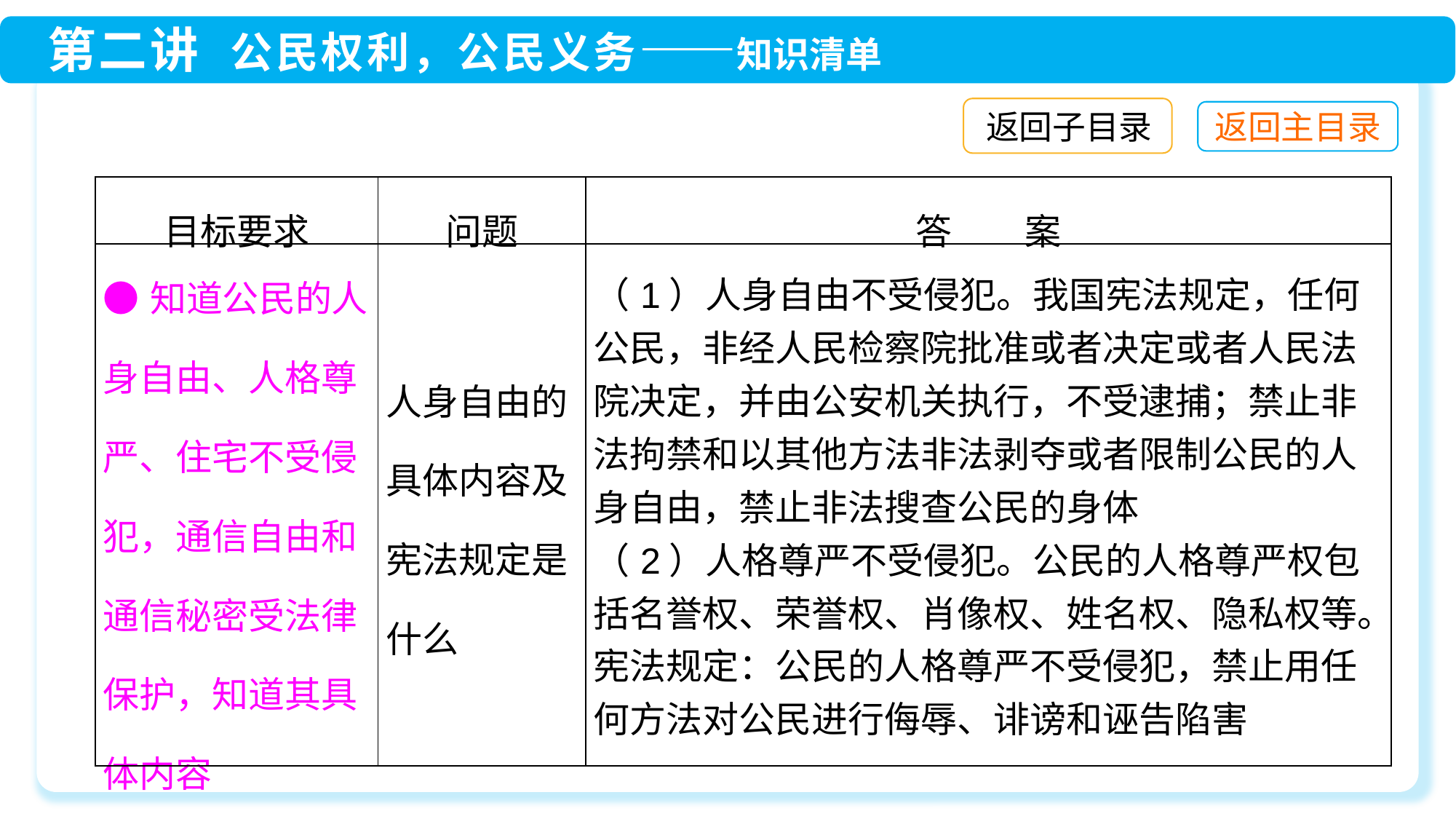

返回子目录
| 目标要求 | 问题 | 答　　案 |
| --- | --- | --- |
| ●知道公民的人身自由、人格尊严、住宅不受侵犯，通信自由和通信秘密受法律保护，知道其具体内容 | 人身自由的具体内容及宪法规定是什么 | （1）人身自由不受侵犯。我国宪法规定，任何公民，非经人民检察院批准或者决定或者人民法院决定，并由公安机关执行，不受逮捕；禁止非法拘禁和以其他方法非法剥夺或者限制公民的人身自由，禁止非法搜查公民的身体 （2）人格尊严不受侵犯。公民的人格尊严权包括名誉权、荣誉权、肖像权、姓名权、隐私权等。宪法规定：公民的人格尊严不受侵犯，禁止用任何方法对公民进行侮辱、诽谤和诬告陷害 |